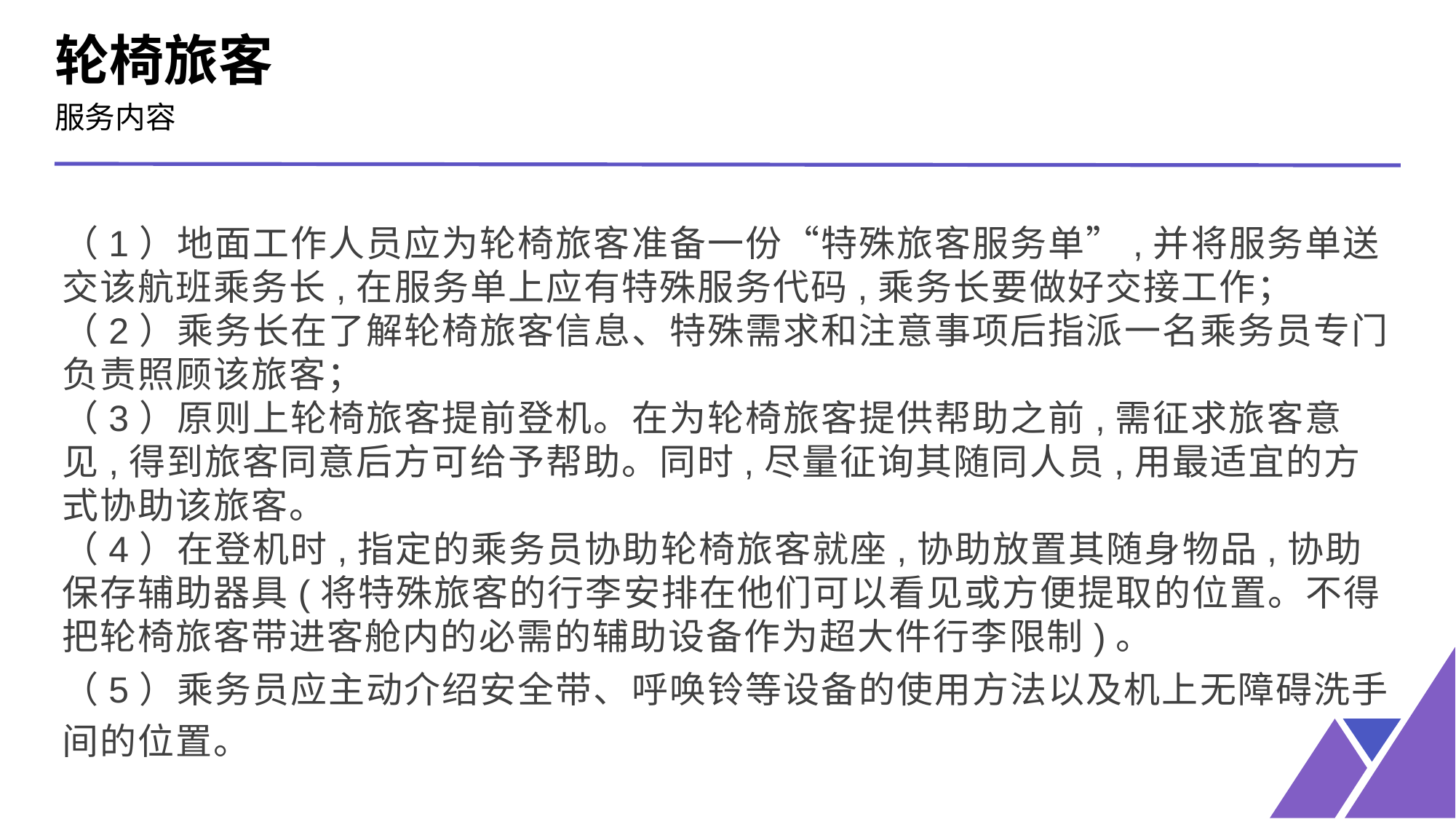

轮椅旅客
服务内容
（1）地面工作人员应为轮椅旅客准备一份“特殊旅客服务单”,并将服务单送交该航班乘务长,在服务单上应有特殊服务代码,乘务长要做好交接工作；
（2）乘务长在了解轮椅旅客信息、特殊需求和注意事项后指派一名乘务员专门负责照顾该旅客；
（3）原则上轮椅旅客提前登机。在为轮椅旅客提供帮助之前,需征求旅客意见,得到旅客同意后方可给予帮助。同时,尽量征询其随同人员,用最适宜的方式协助该旅客。
（4）在登机时,指定的乘务员协助轮椅旅客就座,协助放置其随身物品,协助保存辅助器具(将特殊旅客的行李安排在他们可以看见或方便提取的位置。不得把轮椅旅客带进客舱内的必需的辅助设备作为超大件行李限制)。
（5）乘务员应主动介绍安全带、呼唤铃等设备的使用方法以及机上无障碍洗手间的位置。